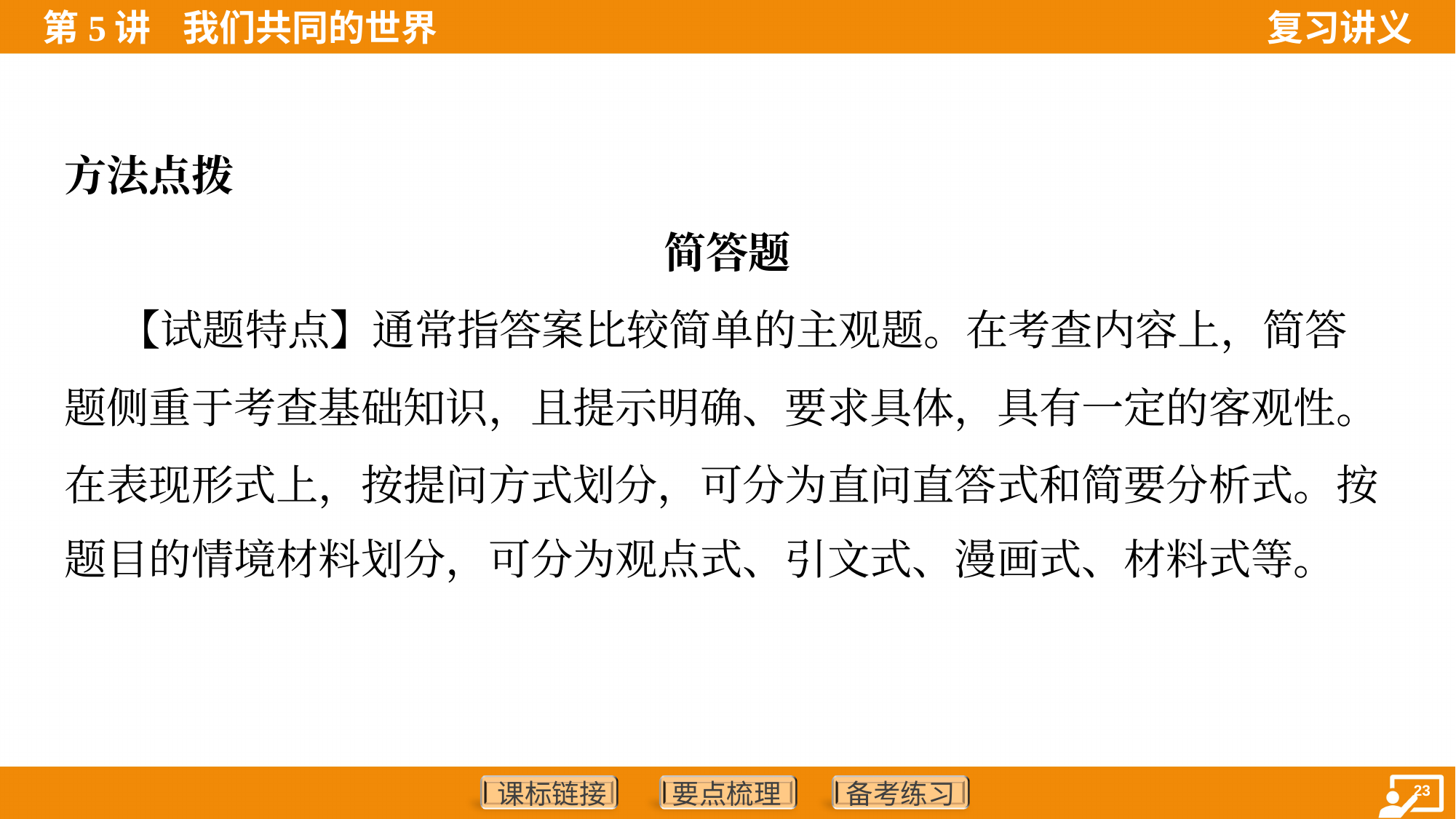

方法点拨
简答题
    【试题特点】通常指答案比较简单的主观题。在考查内容上，简答
题侧重于考查基础知识，且提示明确、要求具体，具有一定的客观性。
在表现形式上，按提问方式划分，可分为直问直答式和简要分析式。按
题目的情境材料划分，可分为观点式、引文式、漫画式、材料式等。